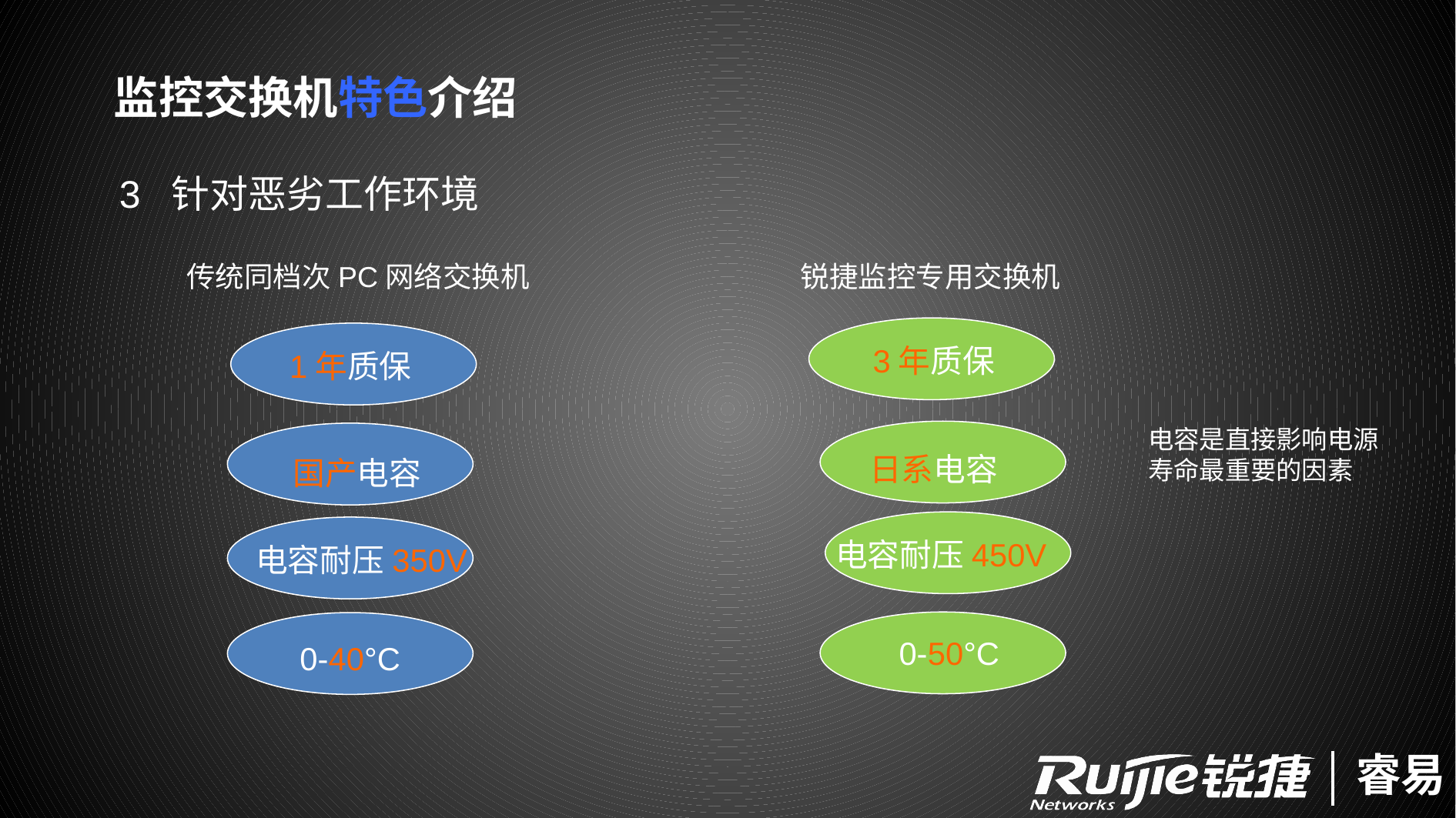

监控交换机特色介绍
3  针对恶劣工作环境
传统同档次PC网络交换机
锐捷监控专用交换机

3年质保
1年质保
电容是直接影响电源寿命最重要的因素

日系电容
国产电容

电容耐压450V
电容耐压350V

0-50°C
0-40°C